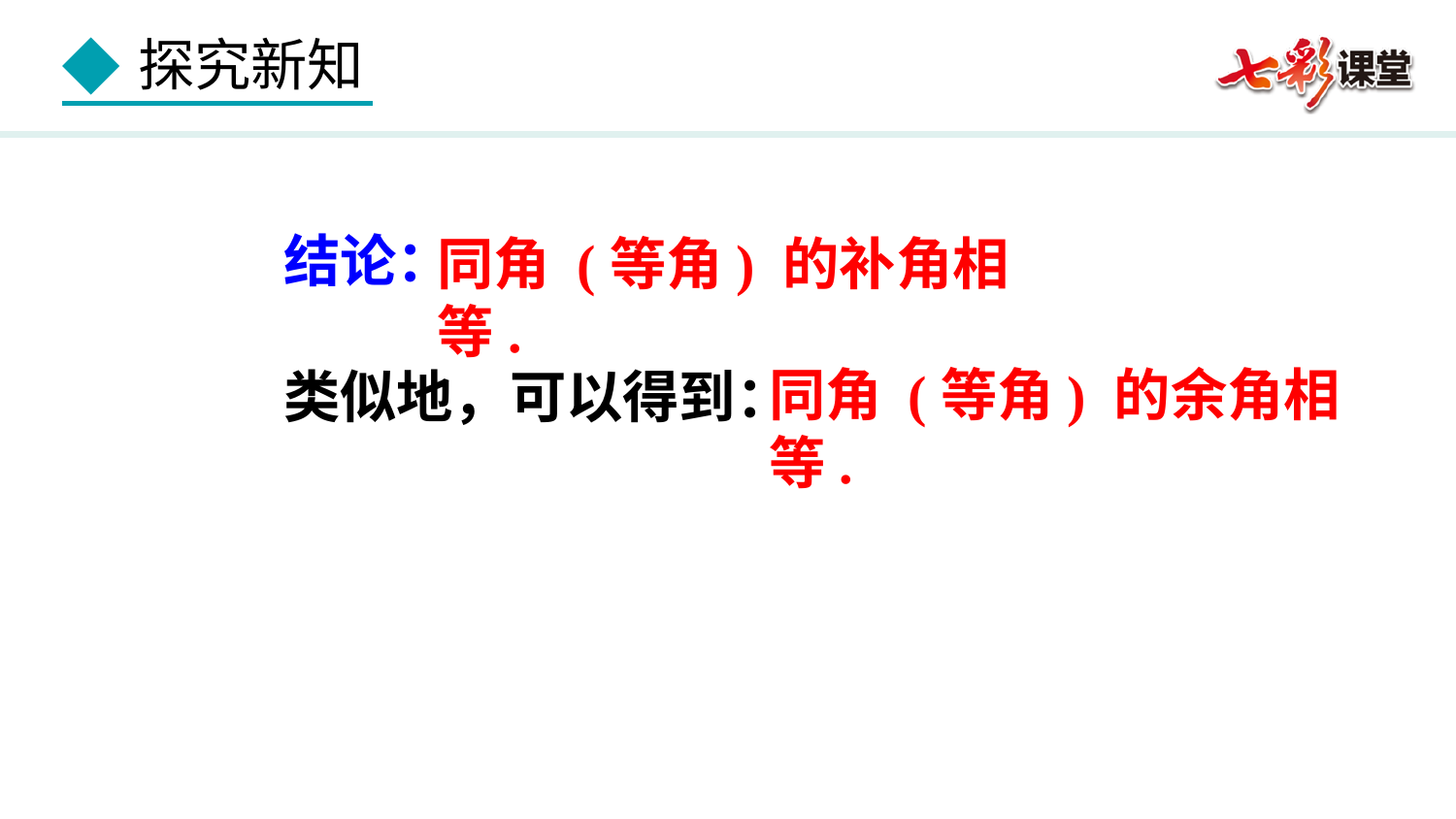

结论：
同角 (等角) 的补角相等.
同角 (等角) 的余角相等.
类似地，可以得到：